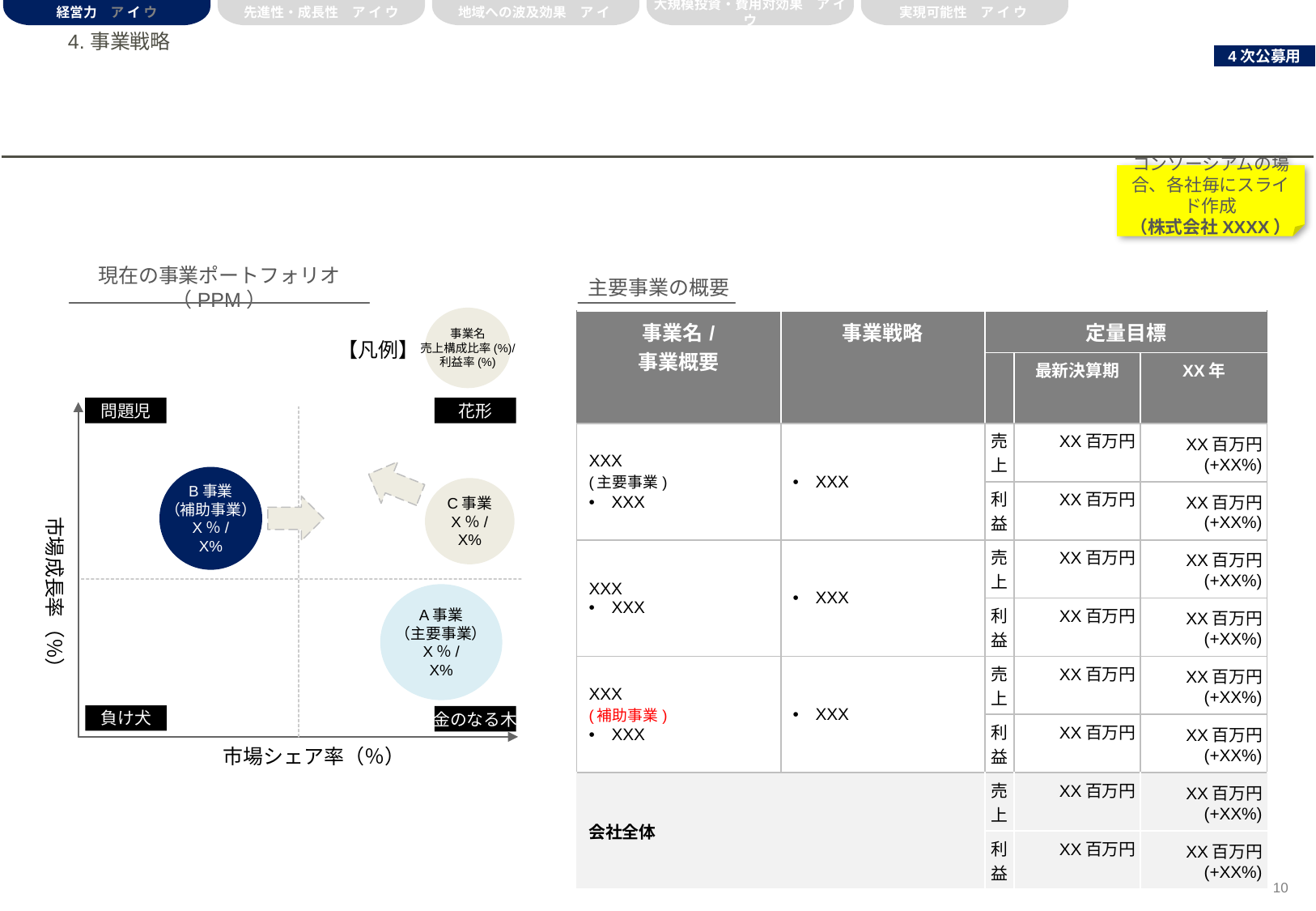

経営力　ア イ ウ
先進性・成長性　ア イ ウ
地域への波及効果　ア イ
大規模投資・費用対効果　ア イ ウ
実現可能性　ア イ ウ
# 4.事業戦略

コンソーシアムの場合、各社毎にスライド作成
（株式会社XXXX）
現在の事業ポートフォリオ（PPM）
主要事業の概要
事業名
売上構成比率(%)/
利益率(%)
| 事業名/ 事業概要 | 事業戦略 | 定量目標 |  |  |
| --- | --- | --- | --- | --- |
|  |  |  | 最新決算期 | XX年 |
| XXX (主要事業) XXX | XXX | 売上 | XX百万円 | XX百万円 (+XX%) |
|  |  | 利益 | XX百万円 | XX百万円 (+XX%) |
| XXX XXX | XXX | 売上 | XX百万円 | XX百万円 (+XX%) |
|  |  | 利益 | XX百万円 | XX百万円 (+XX%) |
| XXX (補助事業) XXX | XXX | 売上 | XX百万円 | XX百万円 (+XX%) |
|  |  | 利益 | XX百万円 | XX百万円 (+XX%) |
| 会社全体 |  | 売上 | XX百万円 | XX百万円 (+XX%) |
|  |  | 利益 | XX百万円 | XX百万円 (+XX%) |
【凡例】
問題児
花形

B事業
（補助事業）
X％/
X%
C事業
X％/
X%

市場成長率（％）
A事業
（主要事業）
X％/
X%
負け犬
金のなる木
市場シェア率（％）